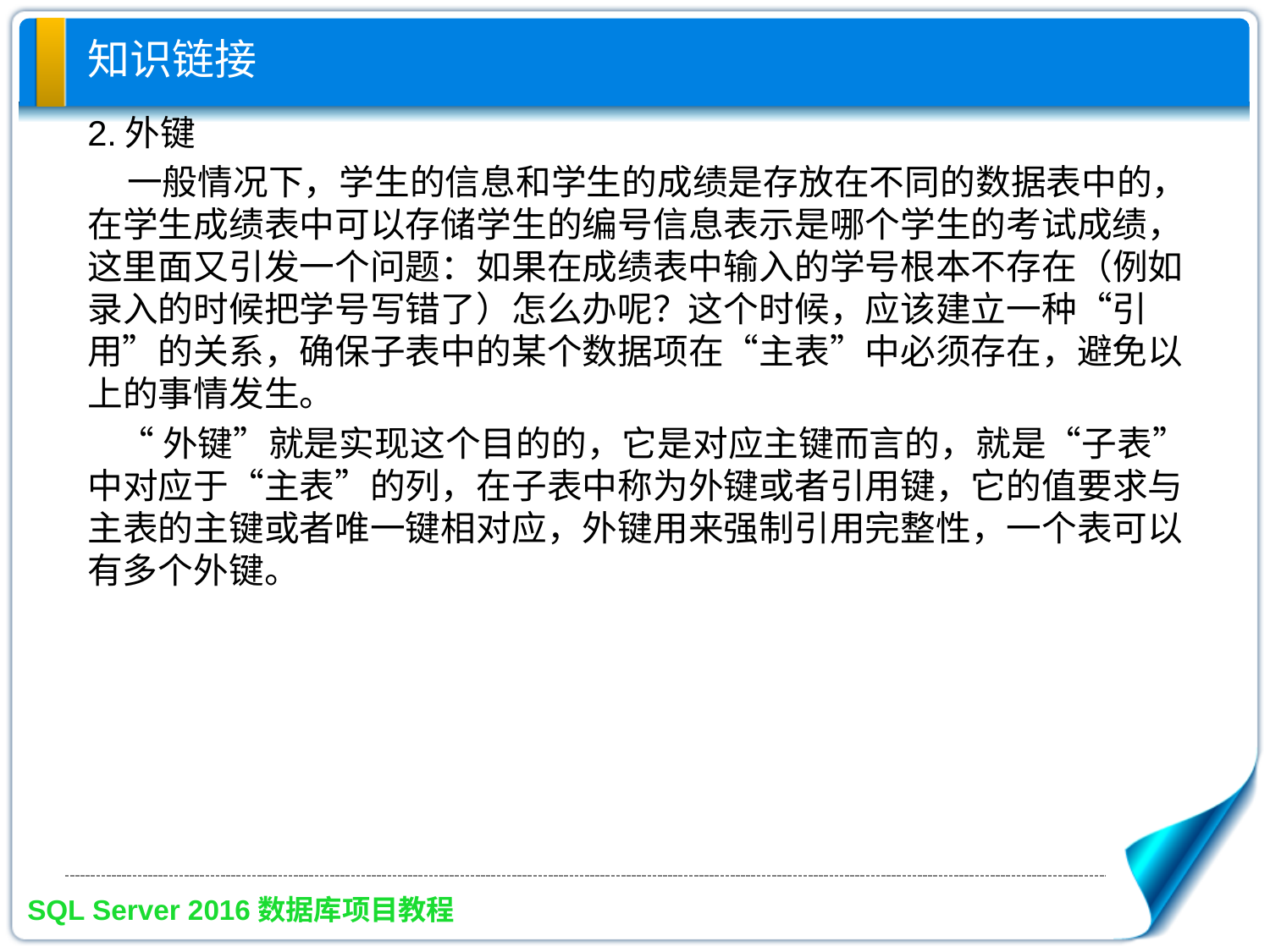

# 知识链接
2.外键
    一般情况下，学生的信息和学生的成绩是存放在不同的数据表中的，在学生成绩表中可以存储学生的编号信息表示是哪个学生的考试成绩，这里面又引发一个问题：如果在成绩表中输入的学号根本不存在（例如录入的时候把学号写错了）怎么办呢？这个时候，应该建立一种“引用”的关系，确保子表中的某个数据项在“主表”中必须存在，避免以上的事情发生。
    “外键”就是实现这个目的的，它是对应主键而言的，就是“子表”中对应于“主表”的列，在子表中称为外键或者引用键，它的值要求与主表的主键或者唯一键相对应，外键用来强制引用完整性，一个表可以有多个外键。